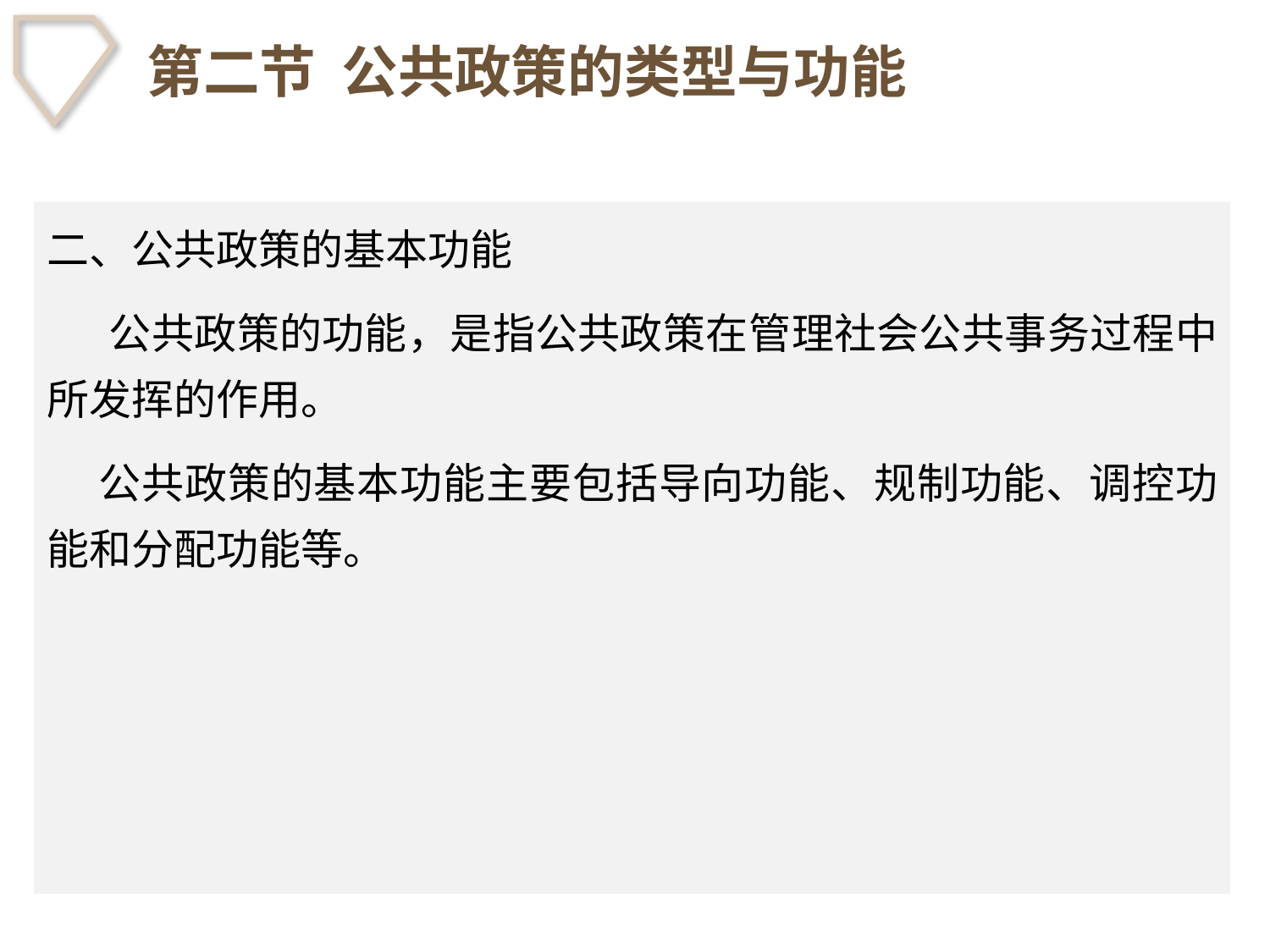

# 第二节  公共政策的类型与功能
二、公共政策的基本功能
　  公共政策的功能，是指公共政策在管理社会公共事务过程中所发挥的作用。
    公共政策的基本功能主要包括导向功能、规制功能、调控功能和分配功能等。